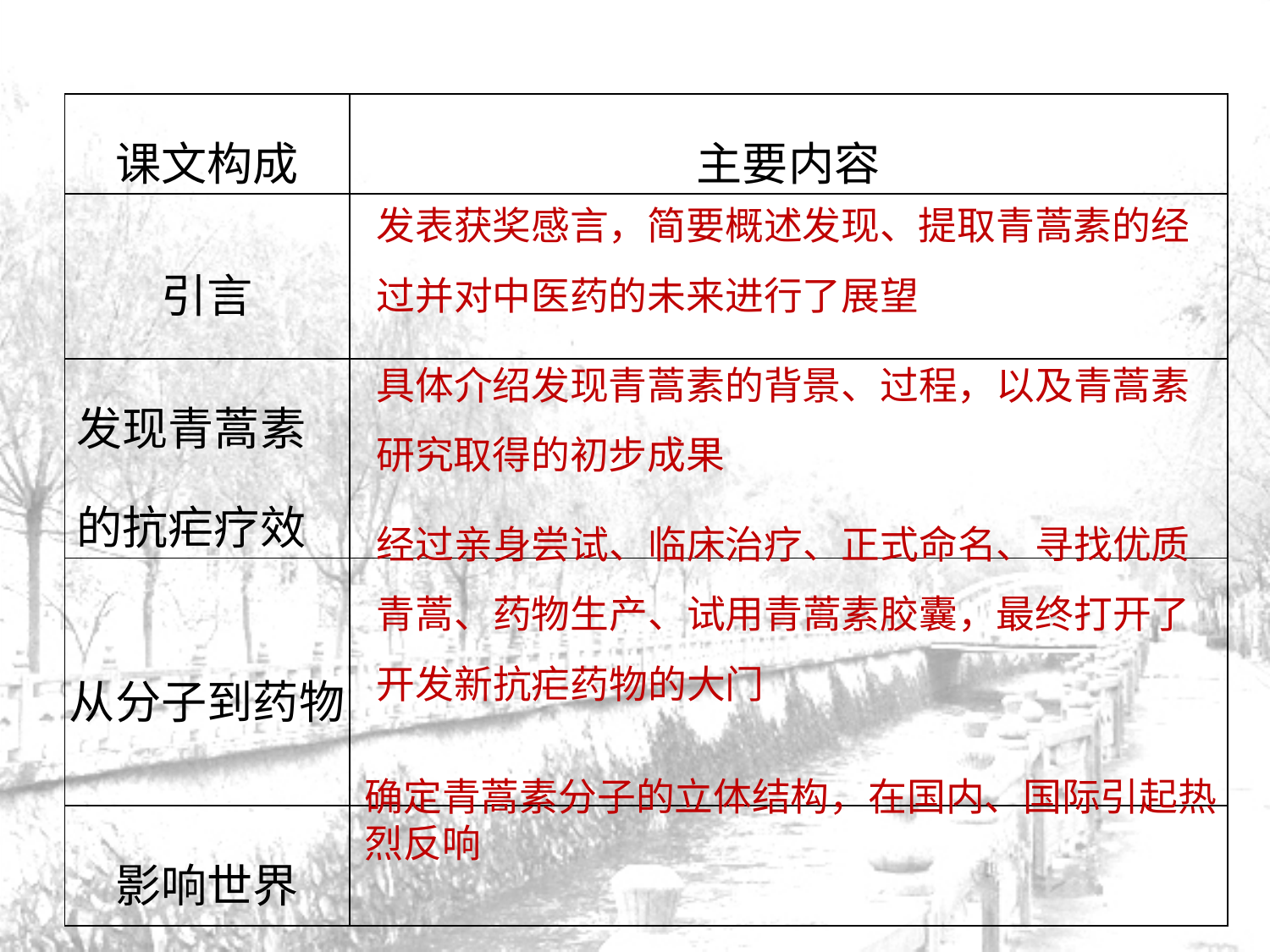

| 课文构成 | 主要内容 |
| --- | --- |
| 引言 |  |
| 发现青蒿素的抗疟疗效 |  |
| 从分子到药物 |  |
| 影响世界 |  |
发表获奖感言，简要概述发现、提取青蒿素的经过并对中医药的未来进行了展望
具体介绍发现青蒿素的背景、过程，以及青蒿素研究取得的初步成果
经过亲身尝试、临床治疗、正式命名、寻找优质青蒿、药物生产、试用青蒿素胶囊，最终打开了开发新抗疟药物的大门
确定青蒿素分子的立体结构，在国内、国际引起热烈反响